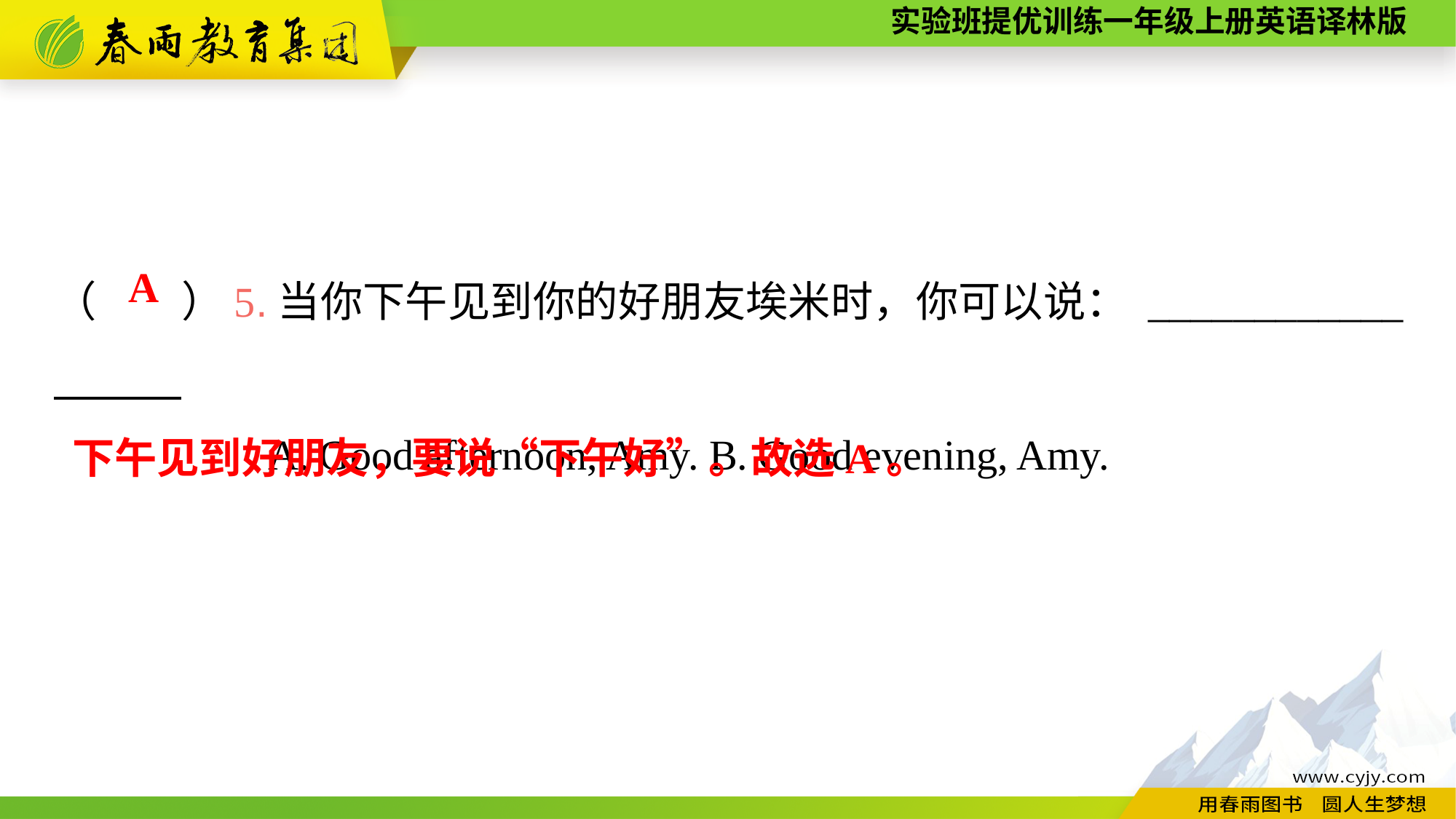

（　　）5.当你下午见到你的好朋友埃米时，你可以说： ____________
A. Good afternoon, Amy.	B. Good evening, Amy.
A
下午见到好朋友，要说“下午好”。故选A。